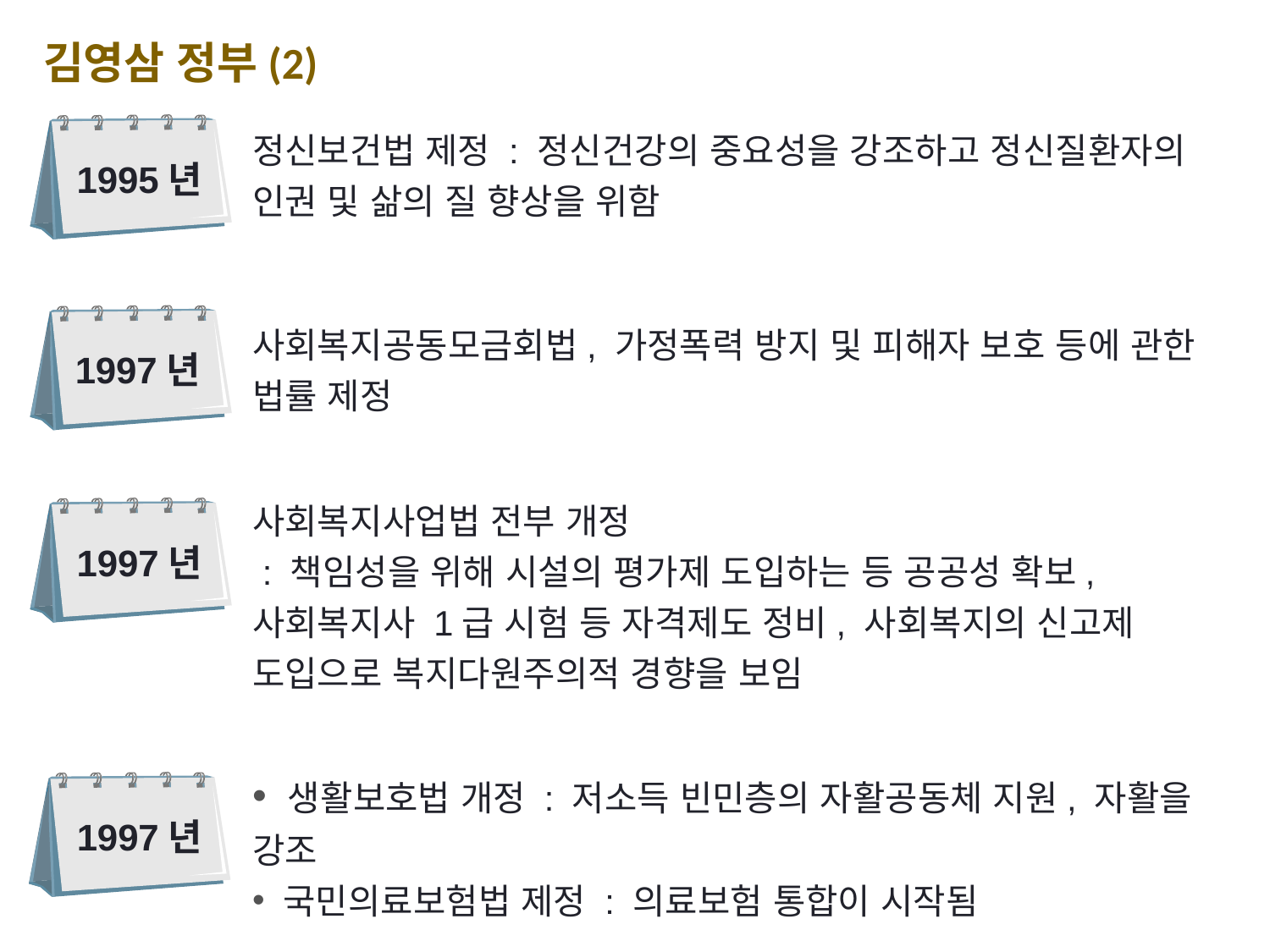

김영삼 정부(2)
정신보건법 제정 : 정신건강의 중요성을 강조하고 정신질환자의 인권 및 삶의 질 향상을 위함

1995년

1997년
사회복지공동모금회법, 가정폭력 방지 및 피해자 보호 등에 관한 법률 제정
사회복지사업법 전부 개정
 : 책임성을 위해 시설의 평가제 도입하는 등 공공성 확보, 사회복지사 1급 시험 등 자격제도 정비, 사회복지의 신고제 도입으로 복지다원주의적 경향을 보임

1997년
 생활보호법 개정 : 저소득 빈민층의 자활공동체 지원, 자활을 강조
 국민의료보험법 제정 : 의료보험 통합이 시작됨

1997년